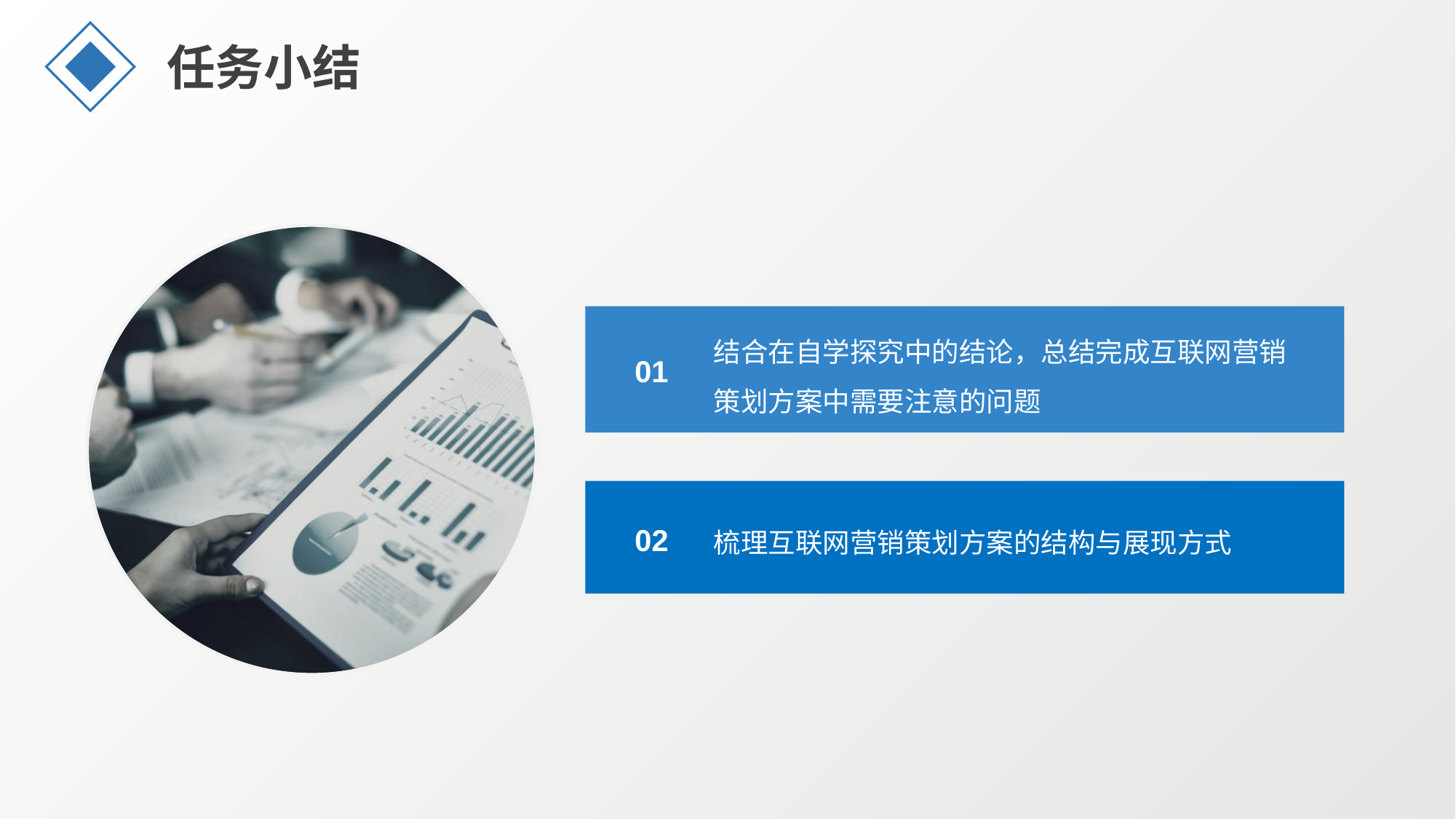

任务小结

结合在自学探究中的结论，总结完成互联网营销策划方案中需要注意的问题
01

梳理互联网营销策划方案的结构与展现方式
02